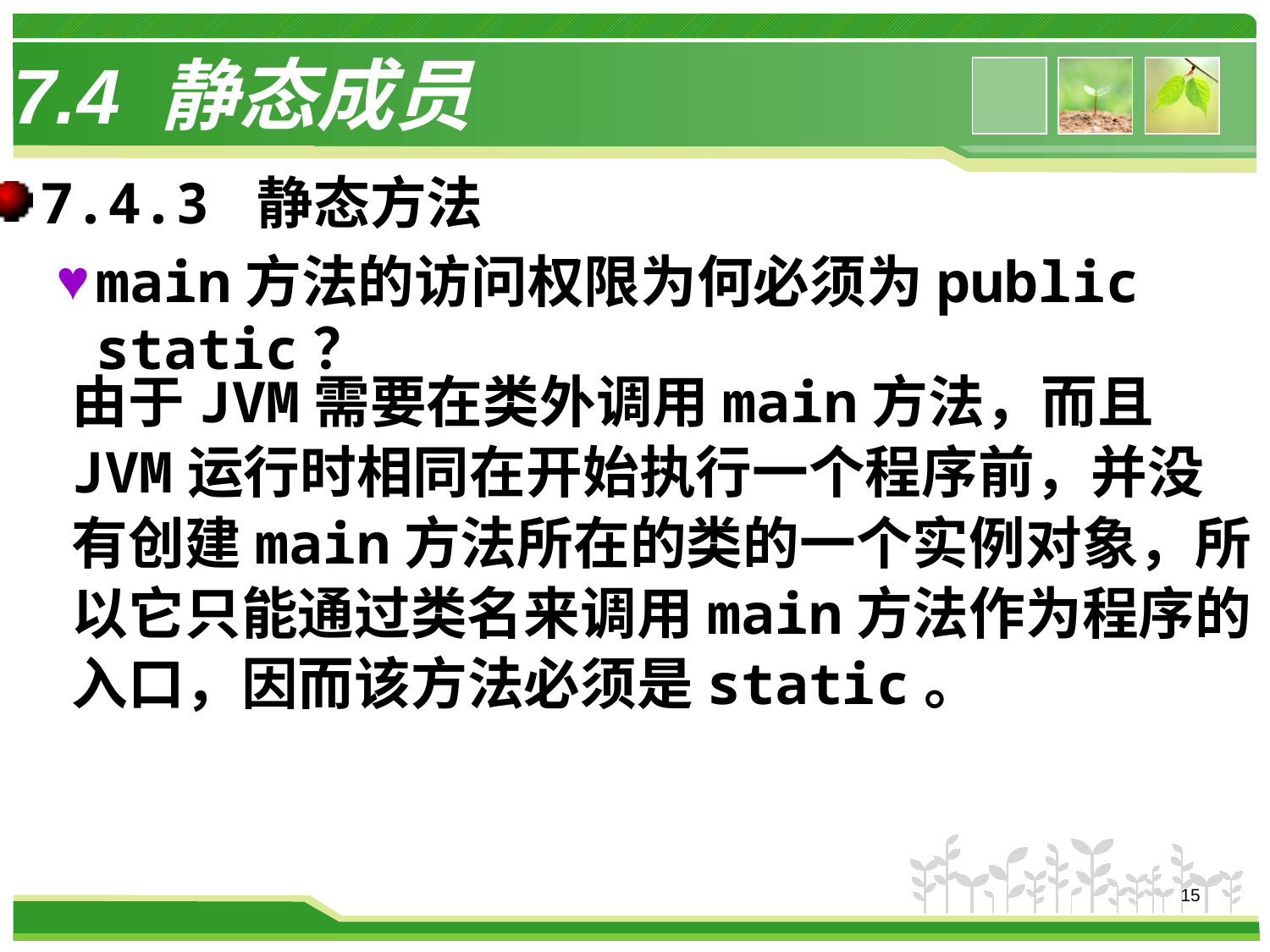

# 7.4 静态成员
7.4.3 静态方法
main方法的访问权限为何必须为public static？

由于JVM需要在类外调用main方法，而且JVM运行时相同在开始执行一个程序前，并没有创建main方法所在的类的一个实例对象，所以它只能通过类名来调用main方法作为程序的入口，因而该方法必须是static。
15